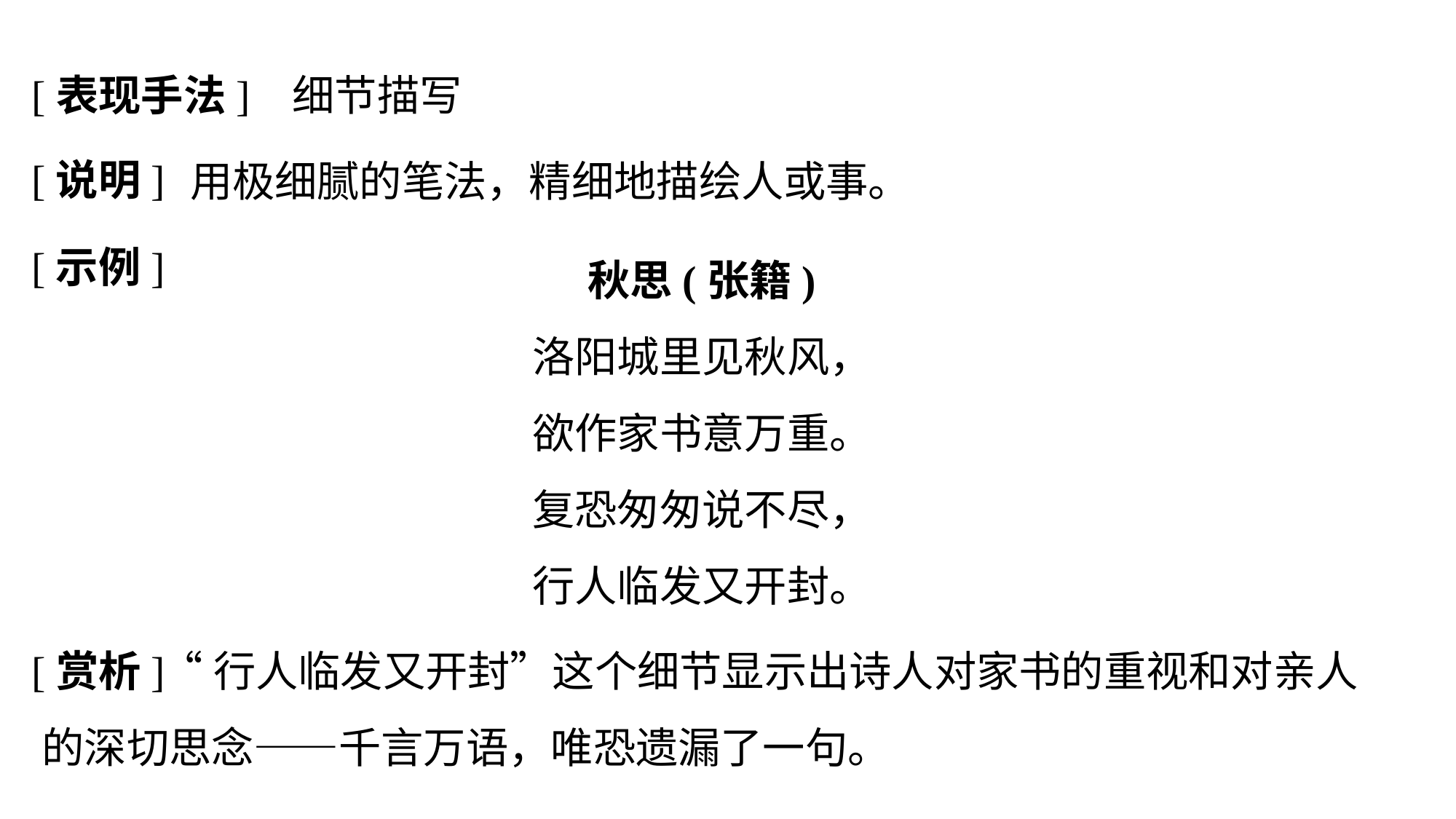

[表现手法]
细节描写
[说明]
用极细腻的笔法，精细地描绘人或事。
[示例]
秋思(张籍)
洛阳城里见秋风，
欲作家书意万重。
复恐匆匆说不尽，
行人临发又开封。
[赏析]
	 “行人临发又开封”这个细节显示出诗人对家书的重视和对亲人的深切思念——千言万语，唯恐遗漏了一句。